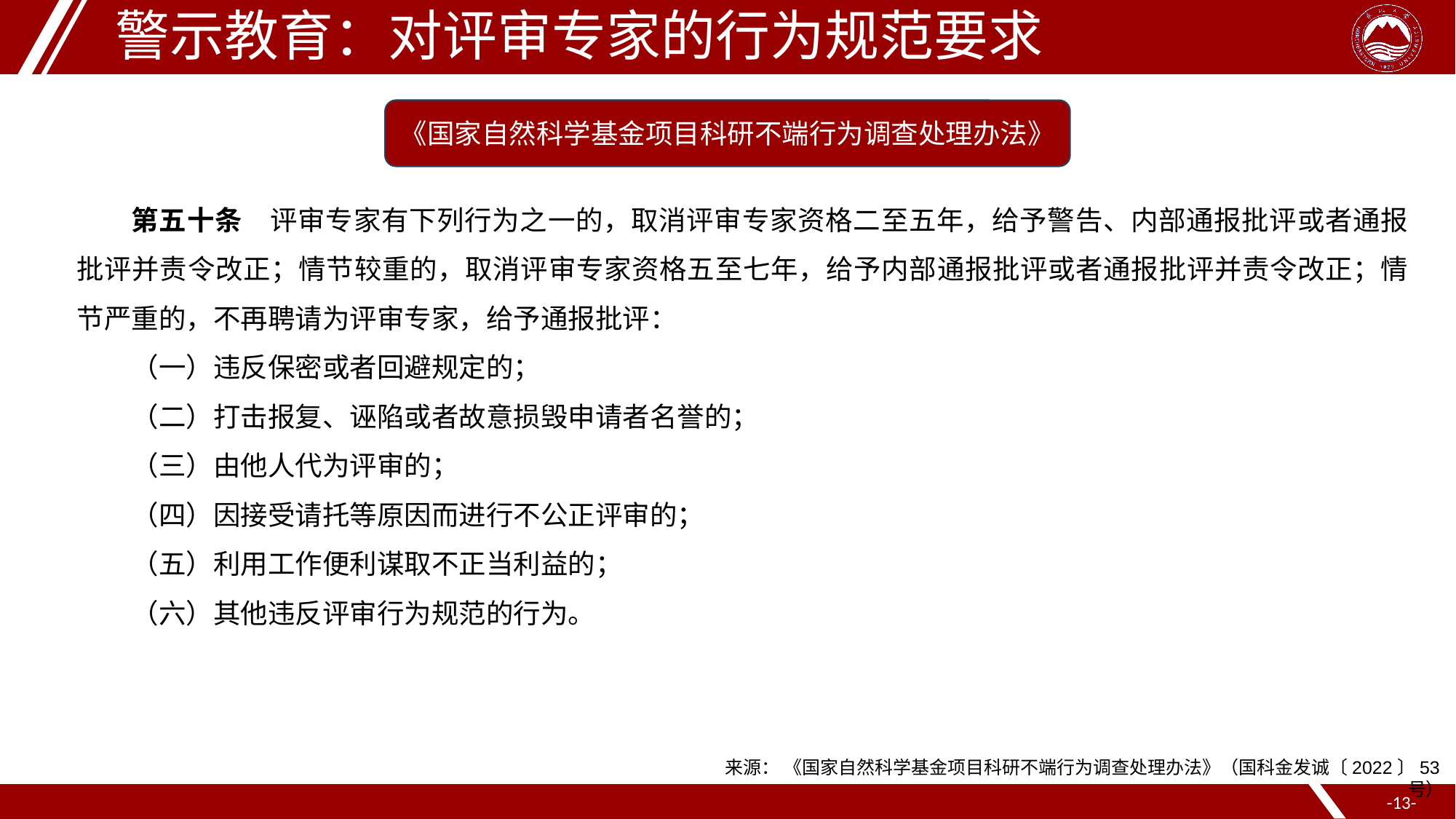

警示教育：对评审专家的行为规范要求
《国家自然科学基金项目科研不端行为调查处理办法》
第五十条　评审专家有下列行为之一的，取消评审专家资格二至五年，给予警告、内部通报批评或者通报批评并责令改正；情节较重的，取消评审专家资格五至七年，给予内部通报批评或者通报批评并责令改正；情节严重的，不再聘请为评审专家，给予通报批评：
（一）违反保密或者回避规定的；
（二）打击报复、诬陷或者故意损毁申请者名誉的；
（三）由他人代为评审的；
（四）因接受请托等原因而进行不公正评审的；
（五）利用工作便利谋取不正当利益的；
（六）其他违反评审行为规范的行为。
来源： 《国家自然科学基金项目科研不端行为调查处理办法》（国科金发诚〔2022〕53号）
-13-